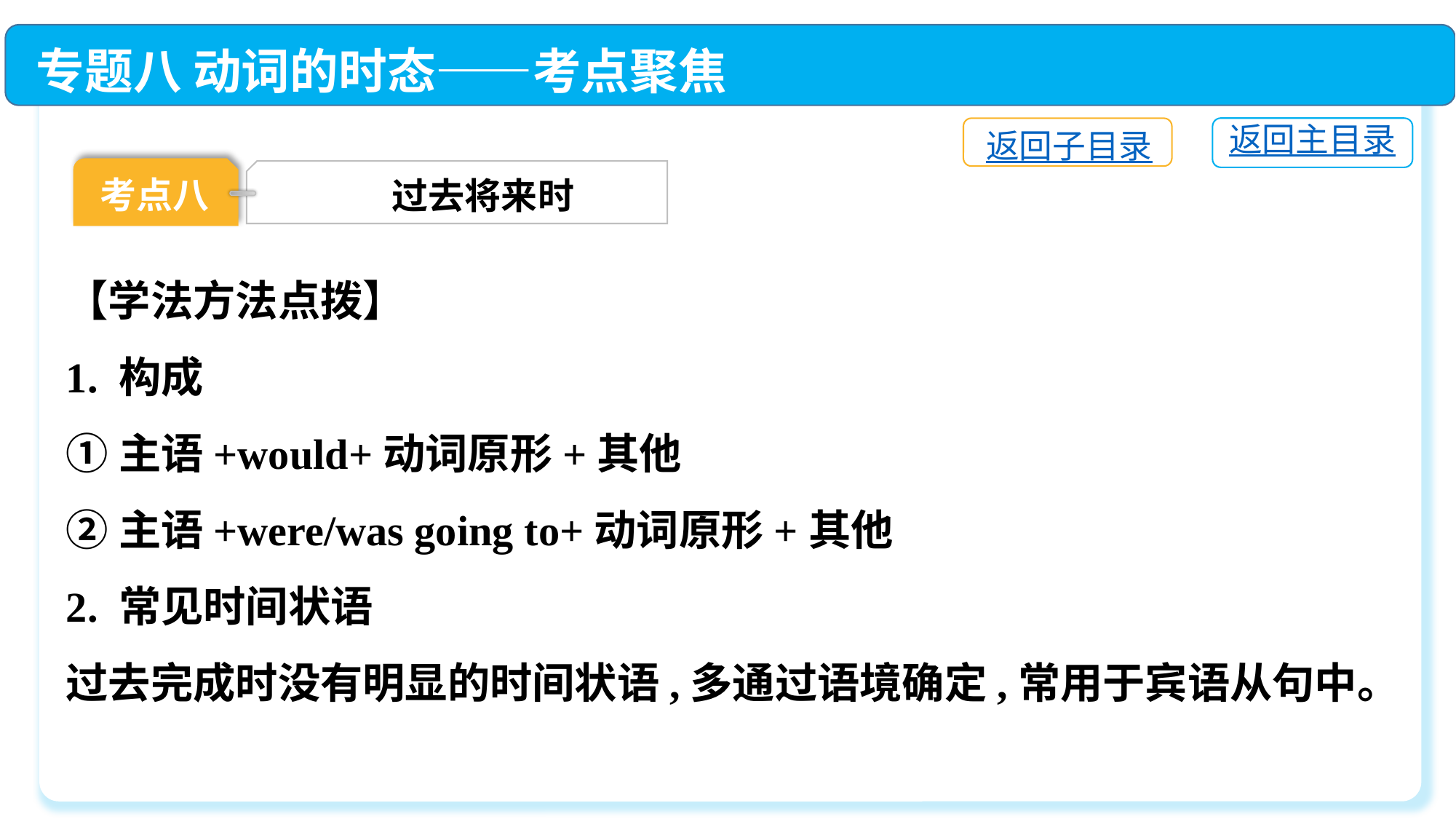

专题八 动词的时态——考点聚焦

返回主目录

返回子目录
考点八
过去将来时

【学法方法点拨】
1. 构成
①主语+would+动词原形+其他
②主语+were/was going to+动词原形+其他
2. 常见时间状语
过去完成时没有明显的时间状语,多通过语境确定,常用于宾语从句中。